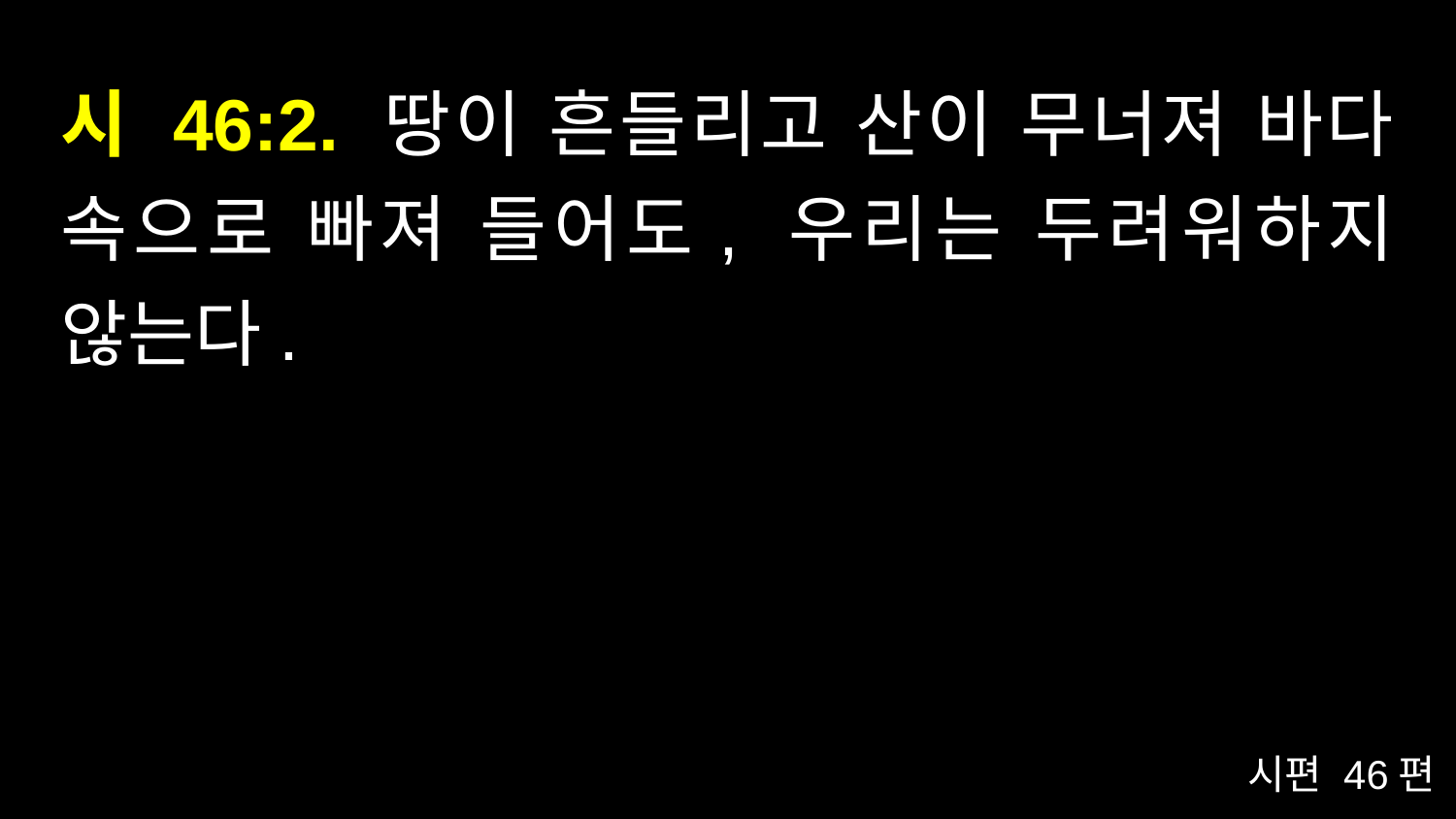

# 시 46:2. 땅이 흔들리고 산이 무너져 바다 속으로 빠져 들어도, 우리는 두려워하지 않는다.
시편 46편